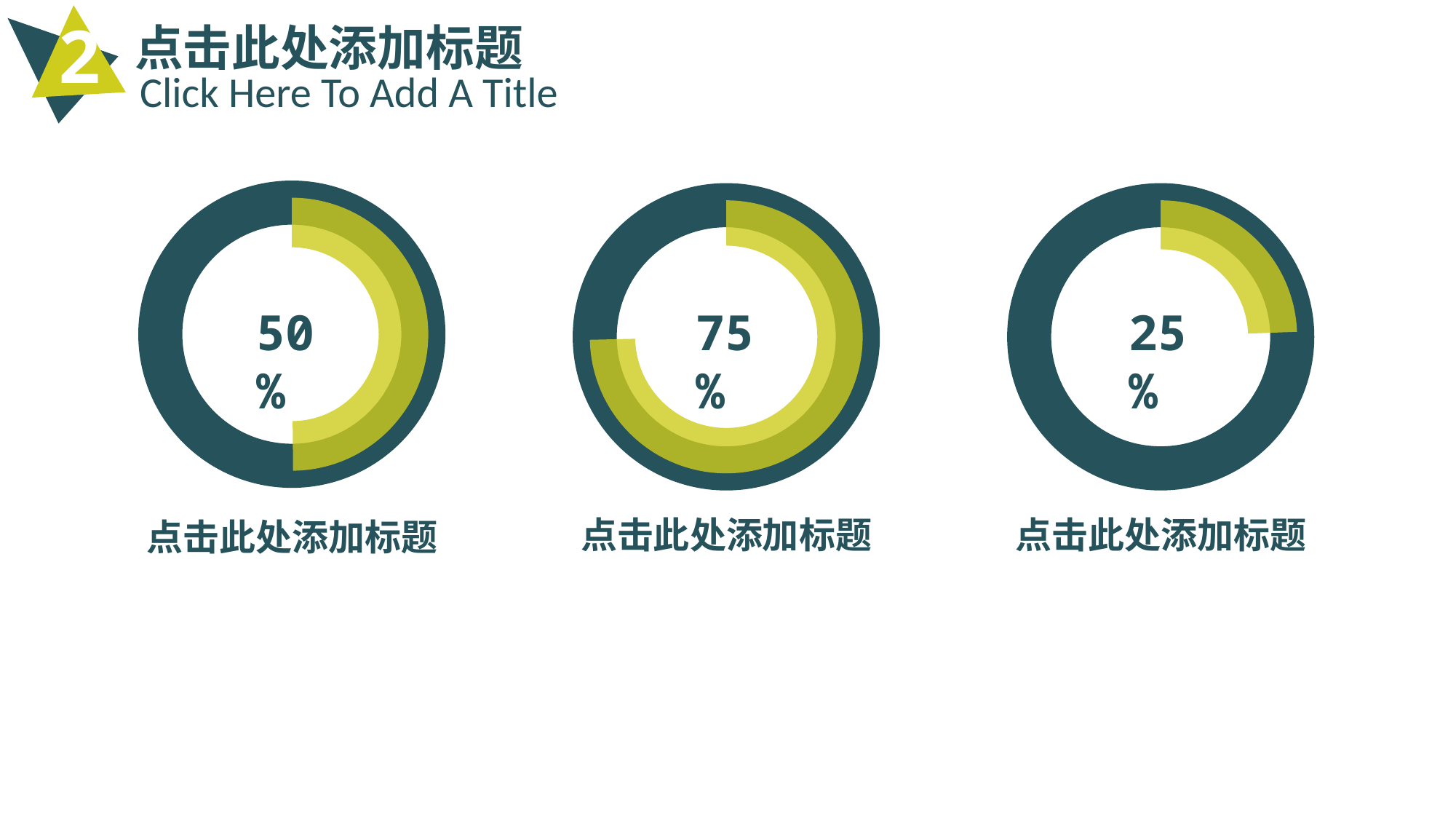

2
点击此处添加标题
Click Here To Add A Title

点击此处添加标题

点击此处添加标题

点击此处添加标题
50%
75%
25%